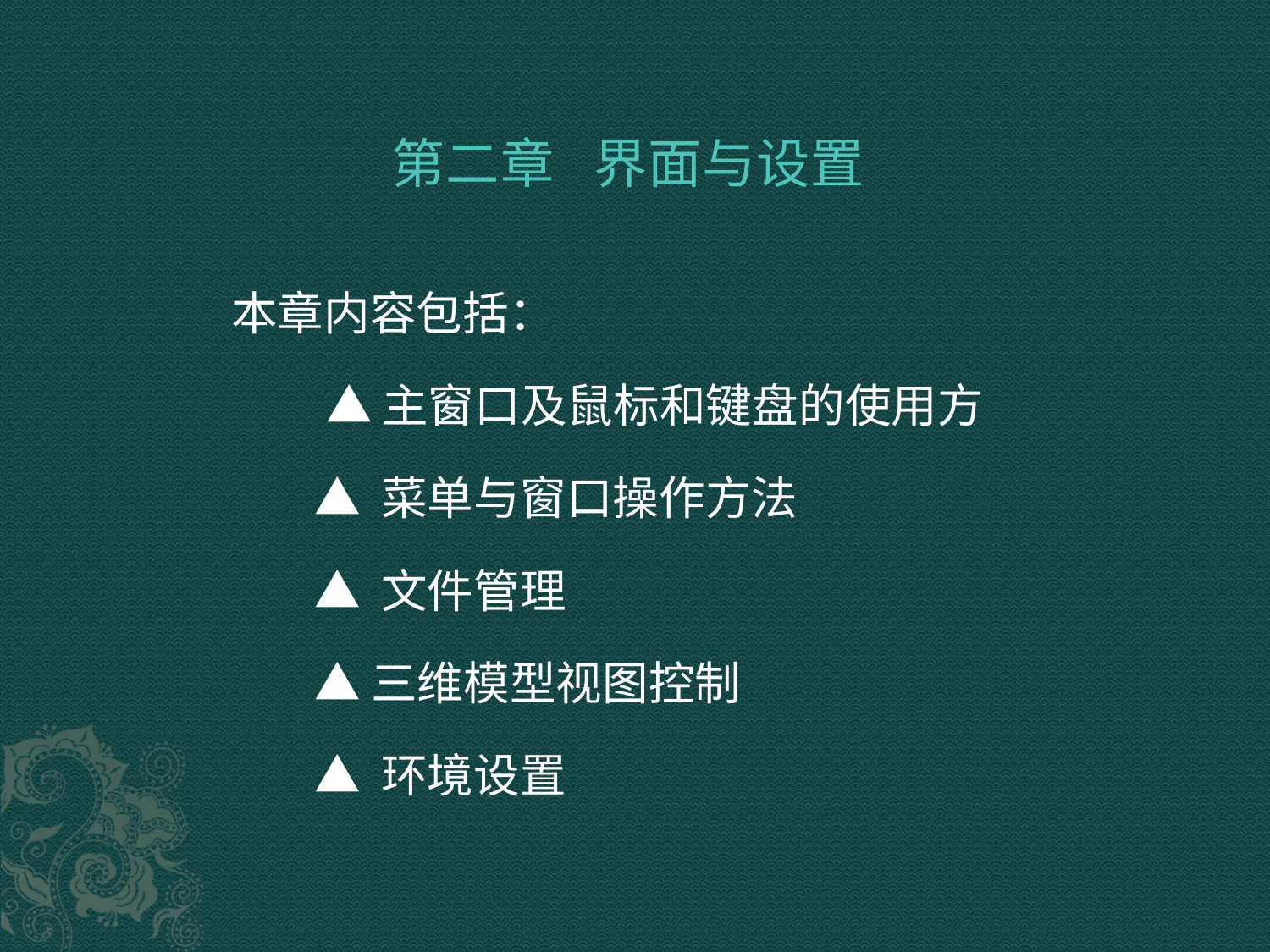

# 第二章   界面与设置
   本章内容包括：
   ▲主窗口及鼠标和键盘的使用方
            ▲ 菜单与窗口操作方法
            ▲ 文件管理
            ▲三维模型视图控制
            ▲ 环境设置